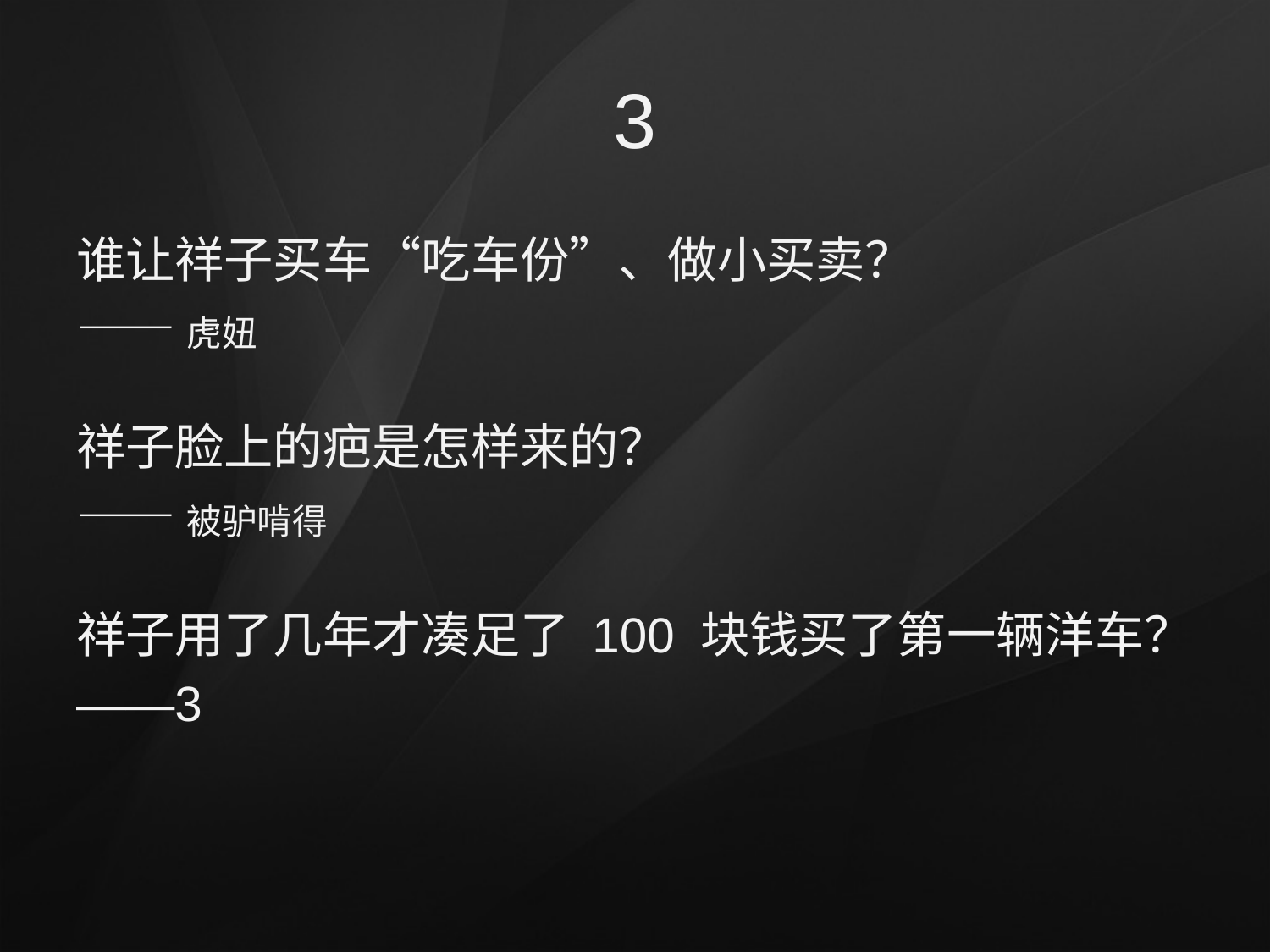

# 3
谁让祥子买车“吃车份”、做小买卖？
——虎妞

祥子脸上的疤是怎样来的？
——被驴啃得

祥子用了几年才凑足了 100 块钱买了第一辆洋车？
——3